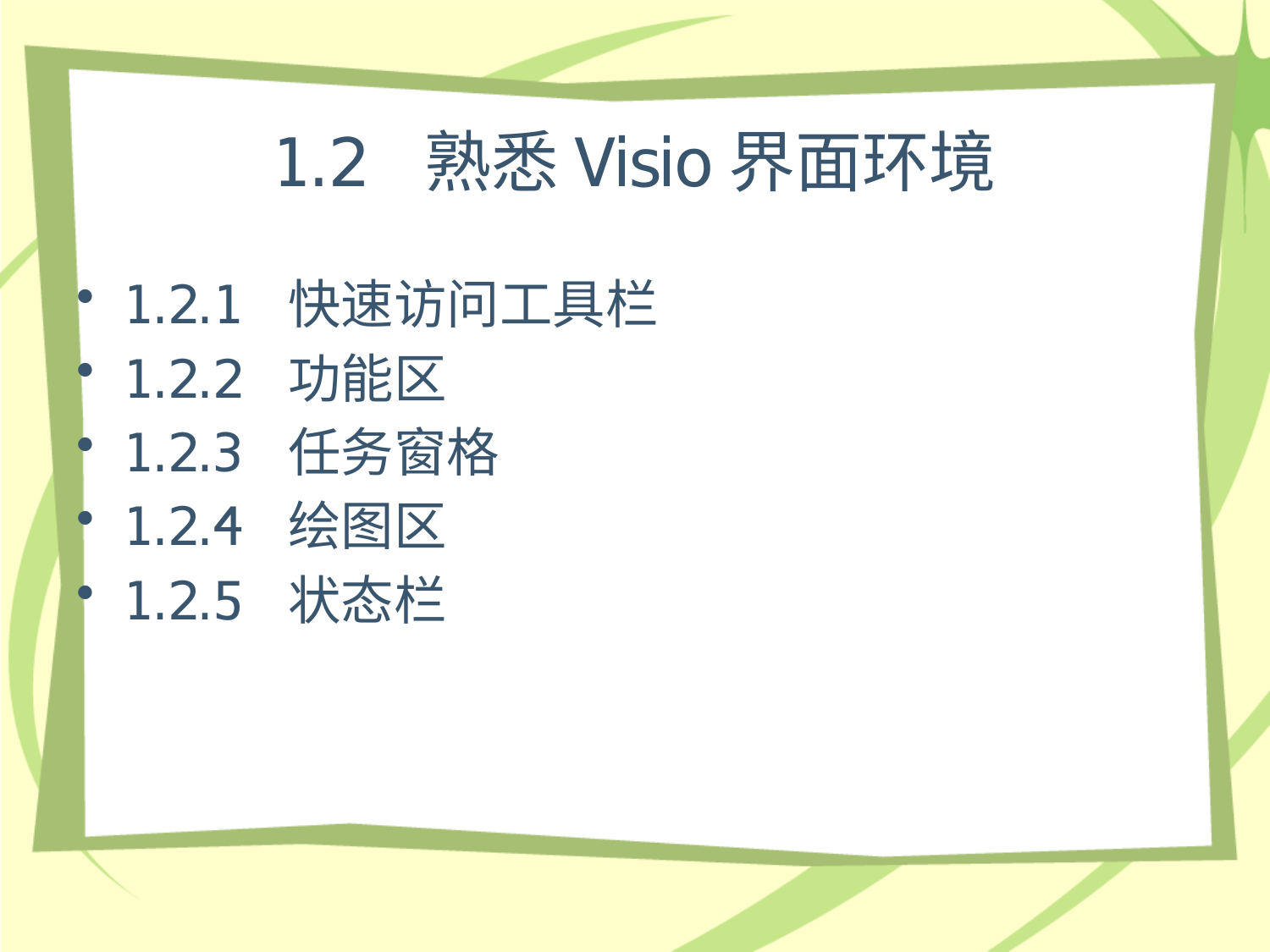

# 1.2  熟悉Visio界面环境
1.2.1  快速访问工具栏
1.2.2  功能区
1.2.3  任务窗格
1.2.4  绘图区
1.2.5  状态栏